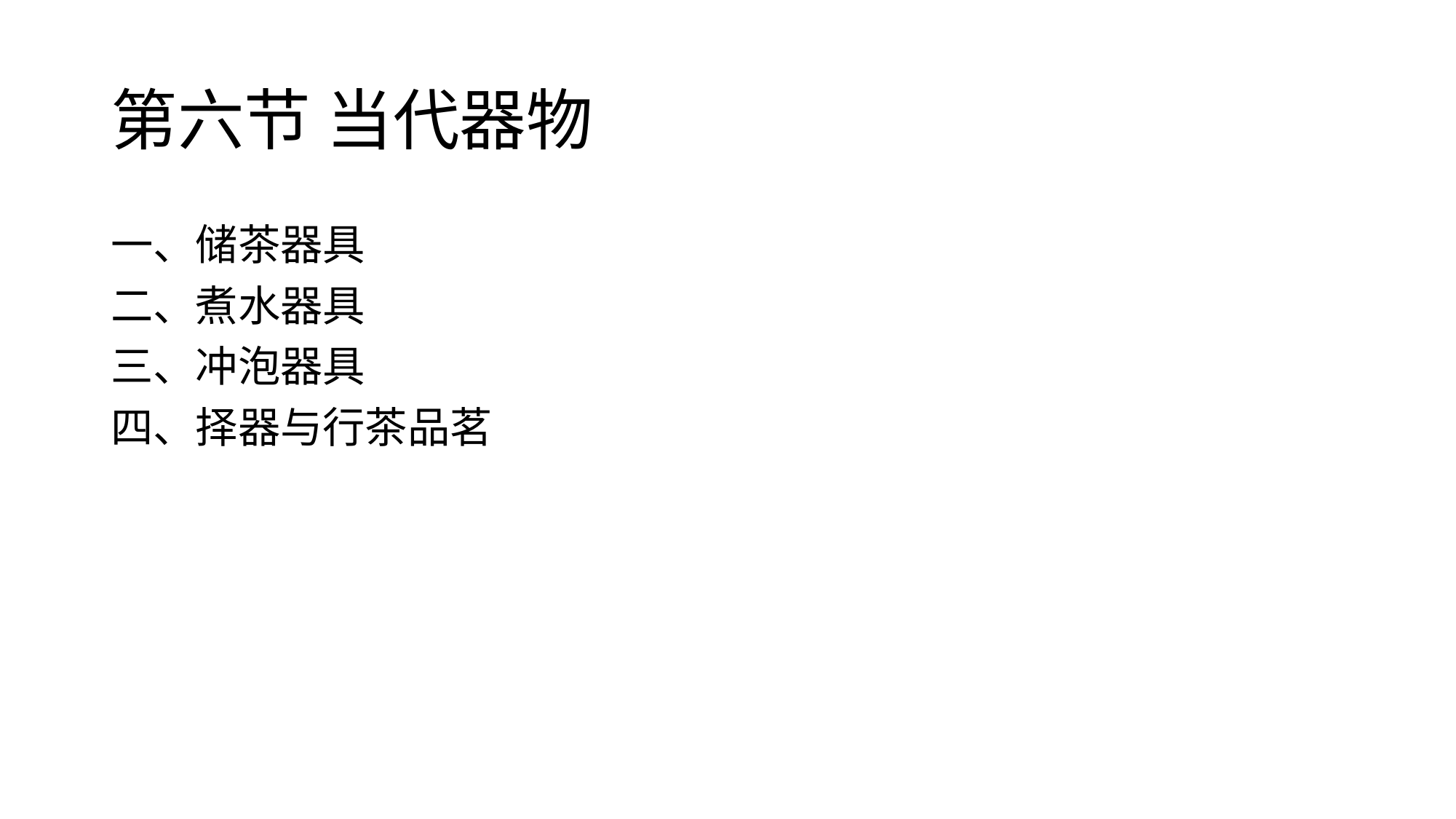

# 第六节 当代器物
一、储茶器具
二、煮水器具
三、冲泡器具
四、择器与行茶品茗